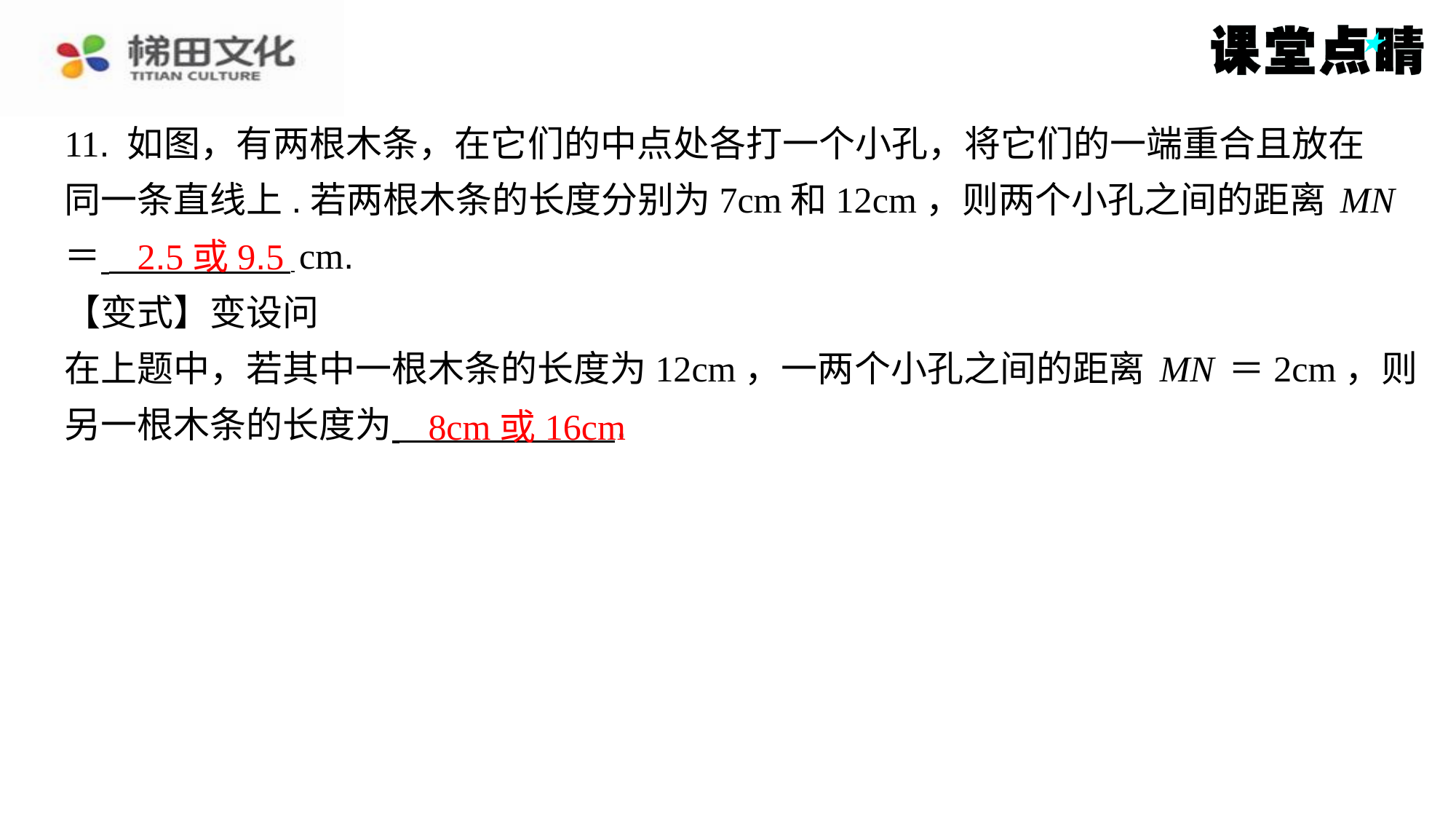

11. 如图，有两根木条，在它们的中点处各打一个小孔，将它们的一端重合且放在
同一条直线上.若两根木条的长度分别为7cm和12cm，则两个小孔之间的距离MN
＝                             cm.
【变式】变设问
在上题中，若其中一根木条的长度为12cm，一两个小孔之间的距离MN＝2cm，则
另一根木条的长度为                                  ⁠.
2.5或9.5
8cm或16cm